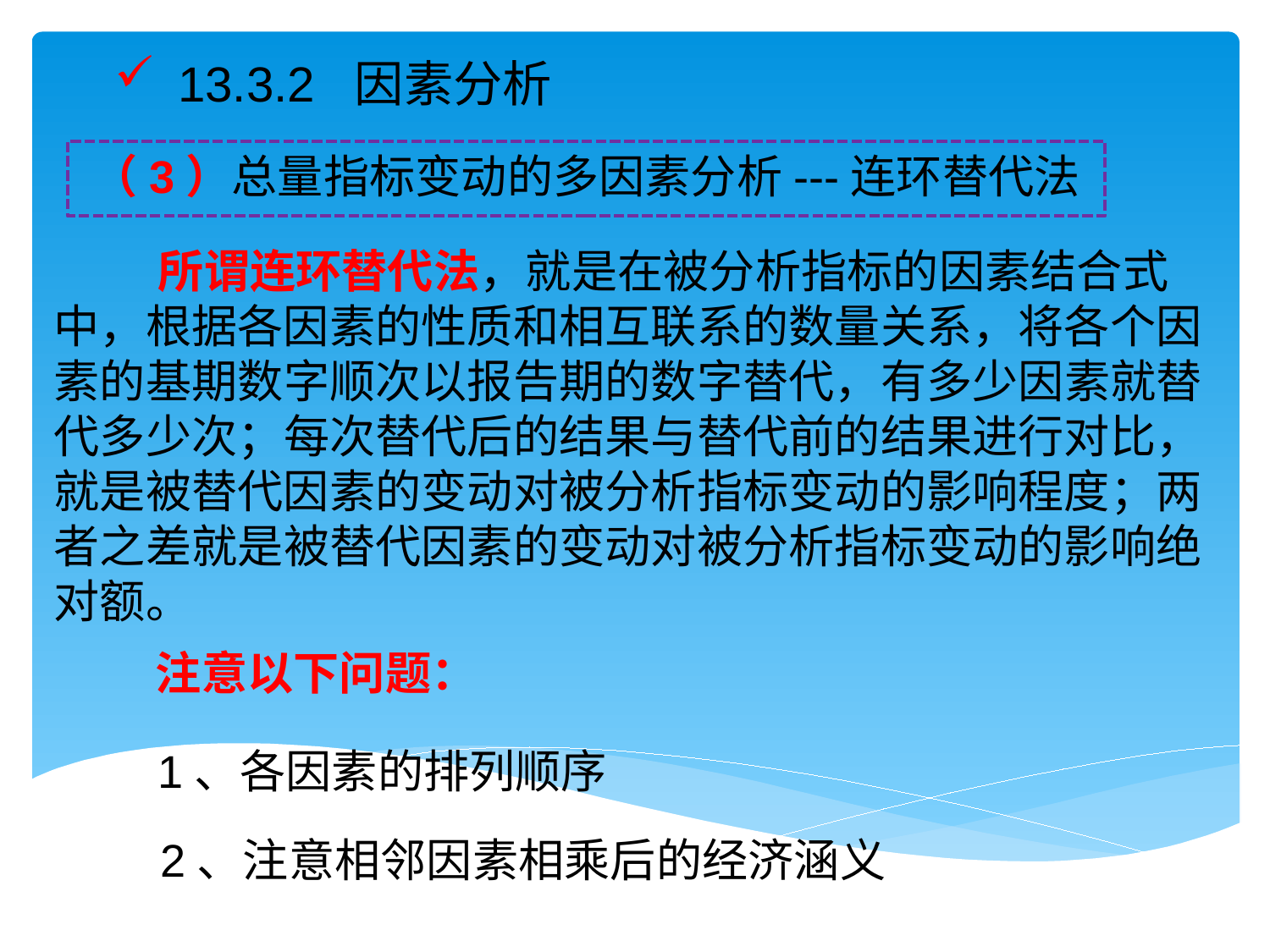

13.3.2  因素分析
（3）总量指标变动的多因素分析---连环替代法

         所谓连环替代法，就是在被分析指标的因素结合式中，根据各因素的性质和相互联系的数量关系，将各个因素的基期数字顺次以报告期的数字替代，有多少因素就替代多少次；每次替代后的结果与替代前的结果进行对比，就是被替代因素的变动对被分析指标变动的影响程度；两者之差就是被替代因素的变动对被分析指标变动的影响绝对额。
注意以下问题：
1、各因素的排列顺序
2、注意相邻因素相乘后的经济涵义